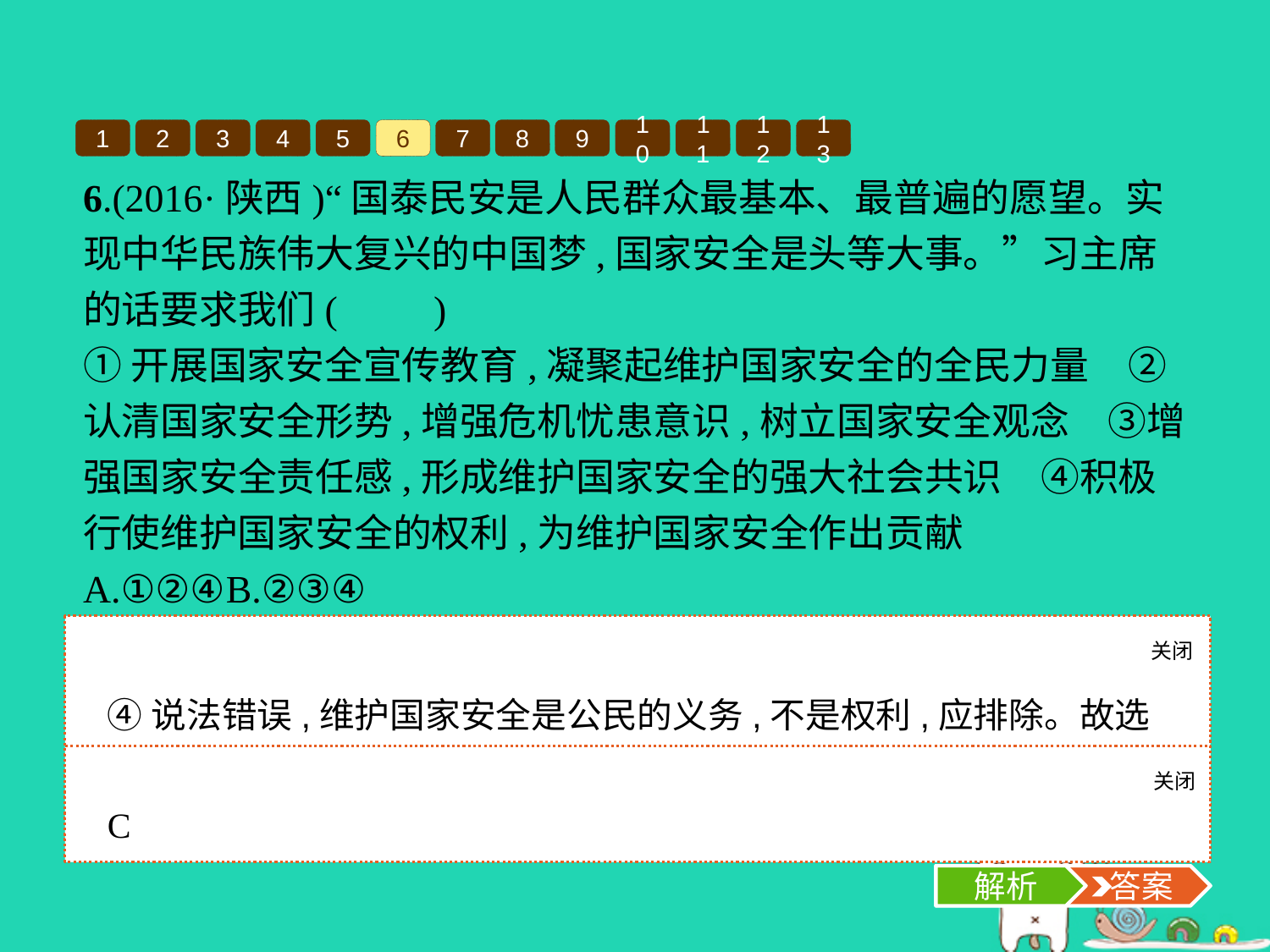

1
2
3
4
5
6
7
8
9
10
11
12
13
6.(2016·陕西)“国泰民安是人民群众最基本、最普遍的愿望。实现中华民族伟大复兴的中国梦,国家安全是头等大事。”习主席的话要求我们(　　)
①开展国家安全宣传教育,凝聚起维护国家安全的全民力量　②认清国家安全形势,增强危机忧患意识,树立国家安全观念　③增强国家安全责任感,形成维护国家安全的强大社会共识　④积极行使维护国家安全的权利,为维护国家安全作出贡献
A.①②④	B.②③④
C.①②③	D.①②③④

关闭
解析

④说法错误,维护国家安全是公民的义务,不是权利,应排除。故选C项。

关闭
解析
  答案

C
解析
  答案